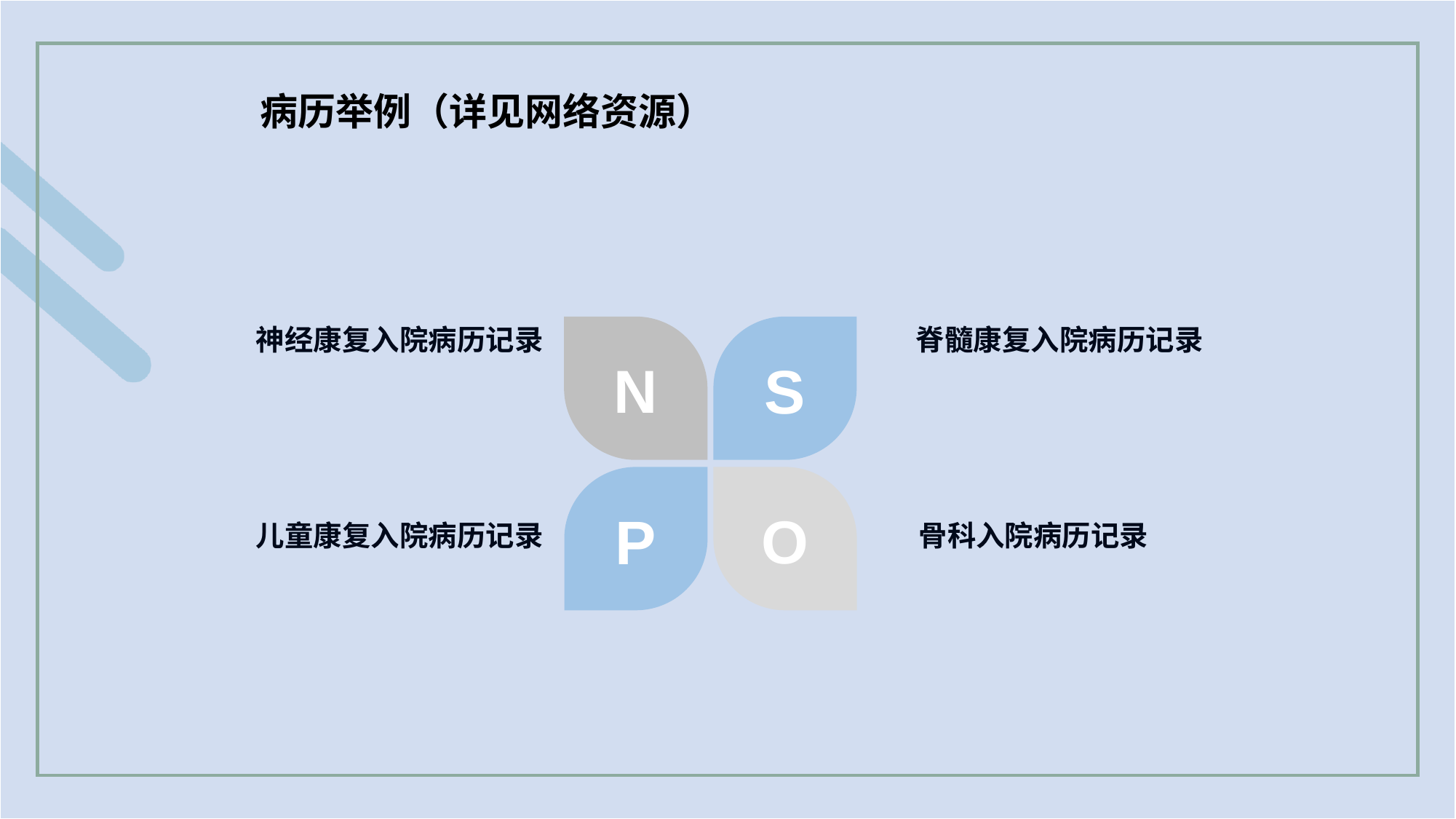

病历举例（详见网络资源）
神经康复入院病历记录

N

S
脊髓康复入院病历记录

P

O
骨科入院病历记录
儿童康复入院病历记录